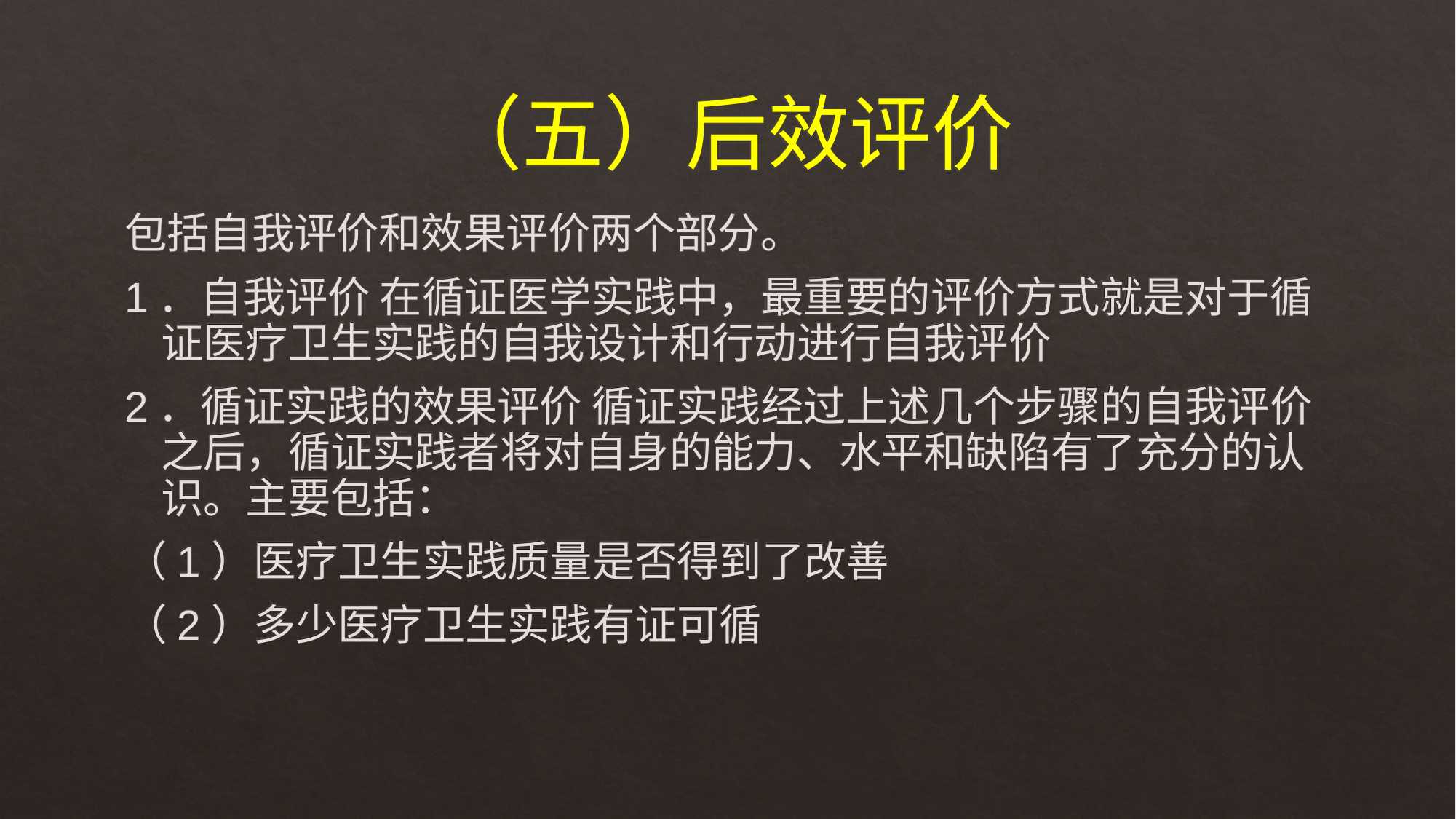

# （五）后效评价
包括自我评价和效果评价两个部分。
1．自我评价 在循证医学实践中，最重要的评价方式就是对于循证医疗卫生实践的自我设计和行动进行自我评价
2．循证实践的效果评价 循证实践经过上述几个步骤的自我评价之后，循证实践者将对自身的能力、水平和缺陷有了充分的认识。主要包括：
（1）医疗卫生实践质量是否得到了改善
（2）多少医疗卫生实践有证可循